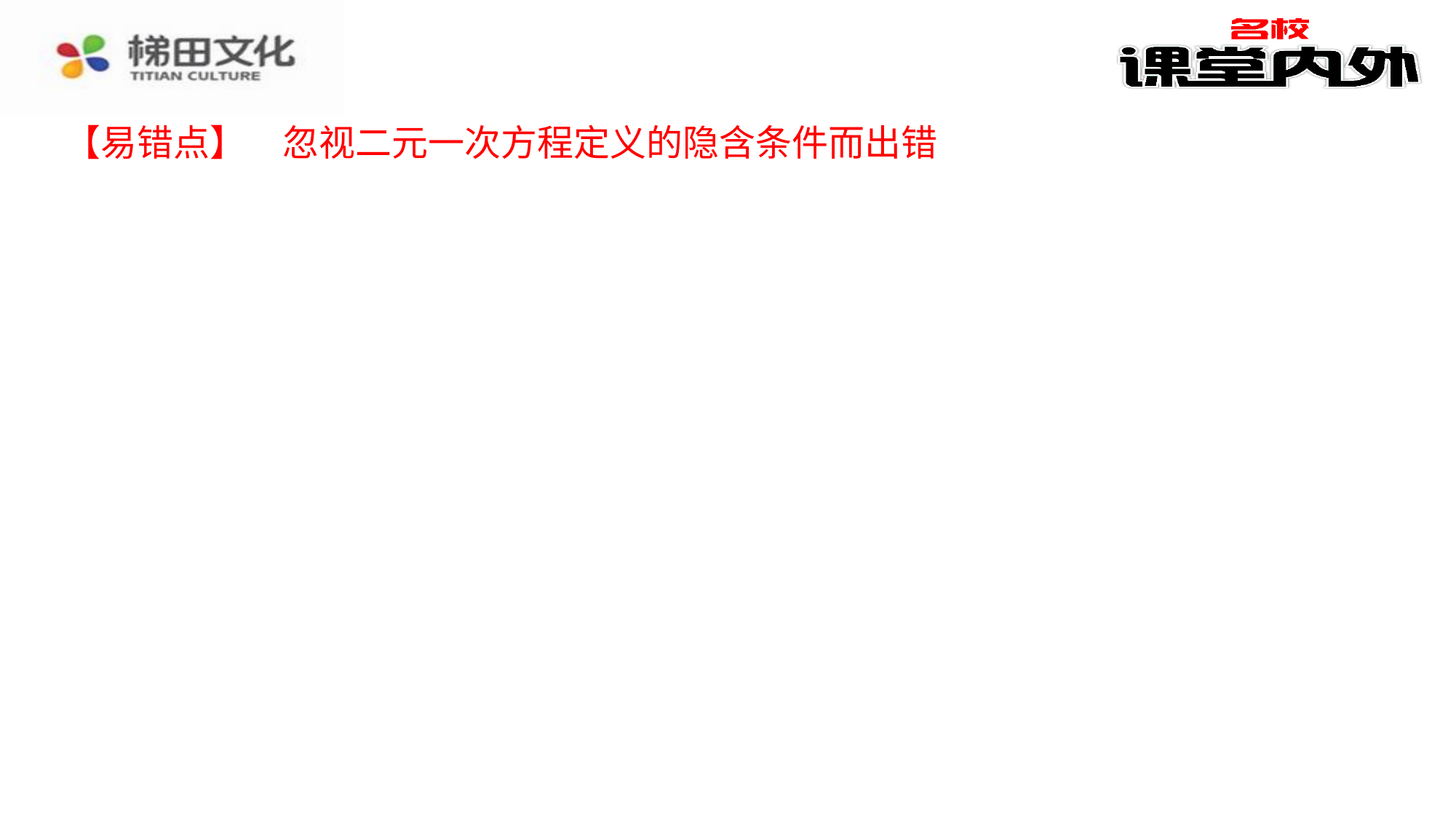

【易错点】　忽视二元一次方程定义的隐含条件而出错
【易错点】　忽视二元一次方程定义的隐含条件而出错